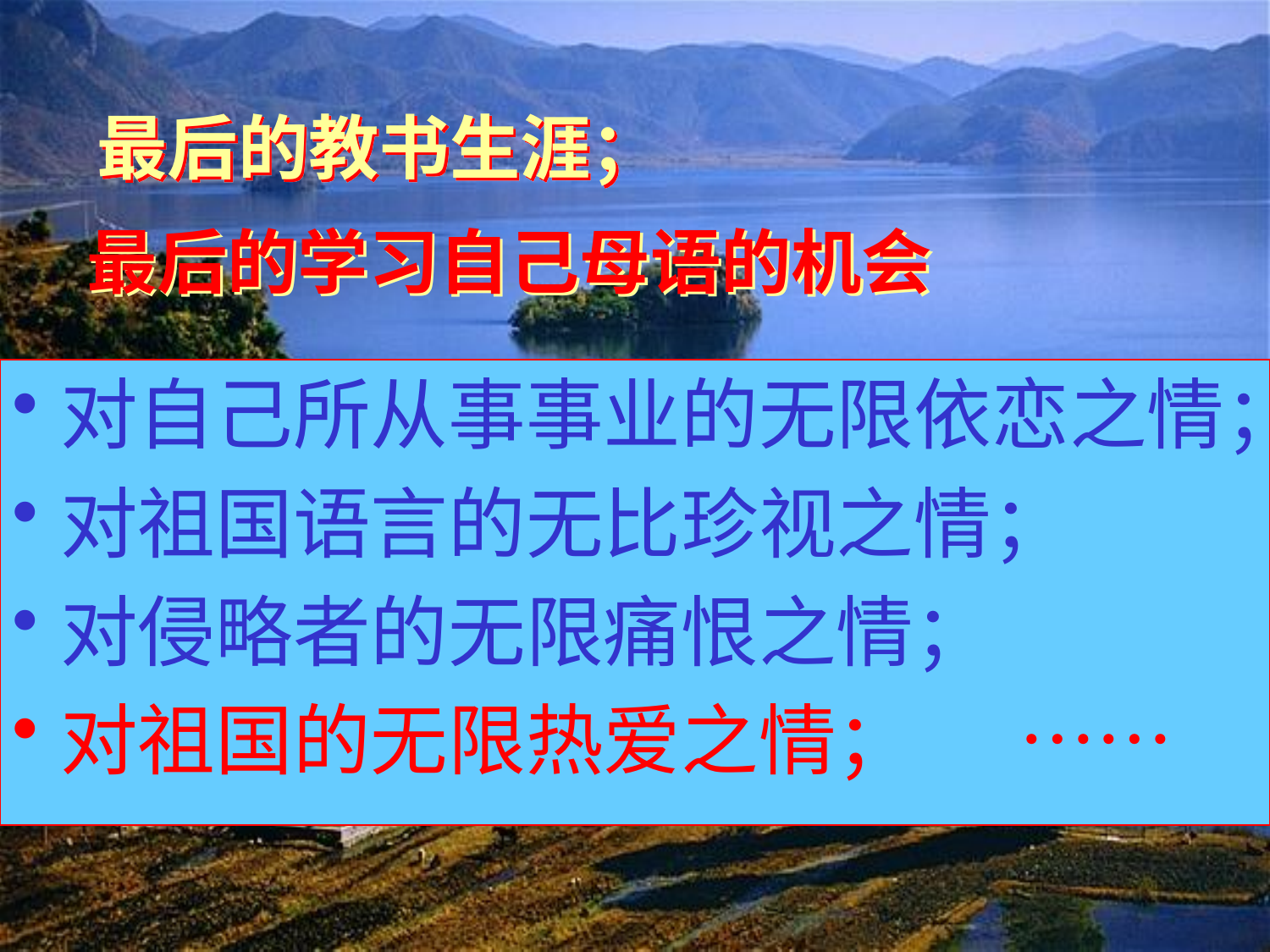

# 最后的教书生涯；
最后的学习自己母语的机会
对自己所从事事业的无限依恋之情；
对祖国语言的无比珍视之情；
对侵略者的无限痛恨之情；
对祖国的无限热爱之情；      ……